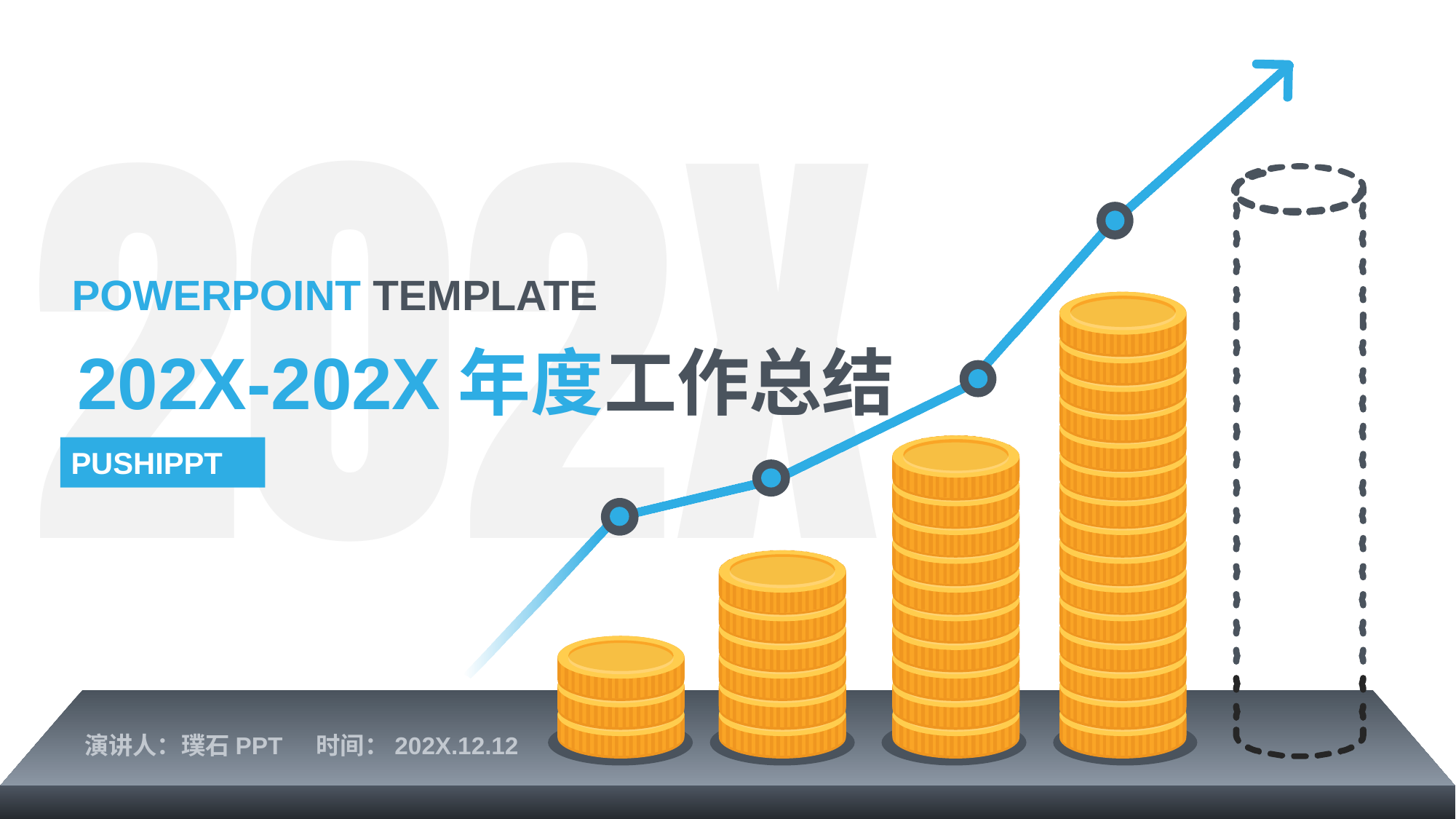

202X
POWERPOINT TEMPLATE
202X-202X年度工作总结
PUSHIPPT

演讲人：璞石PPT
时间：202X.12.12